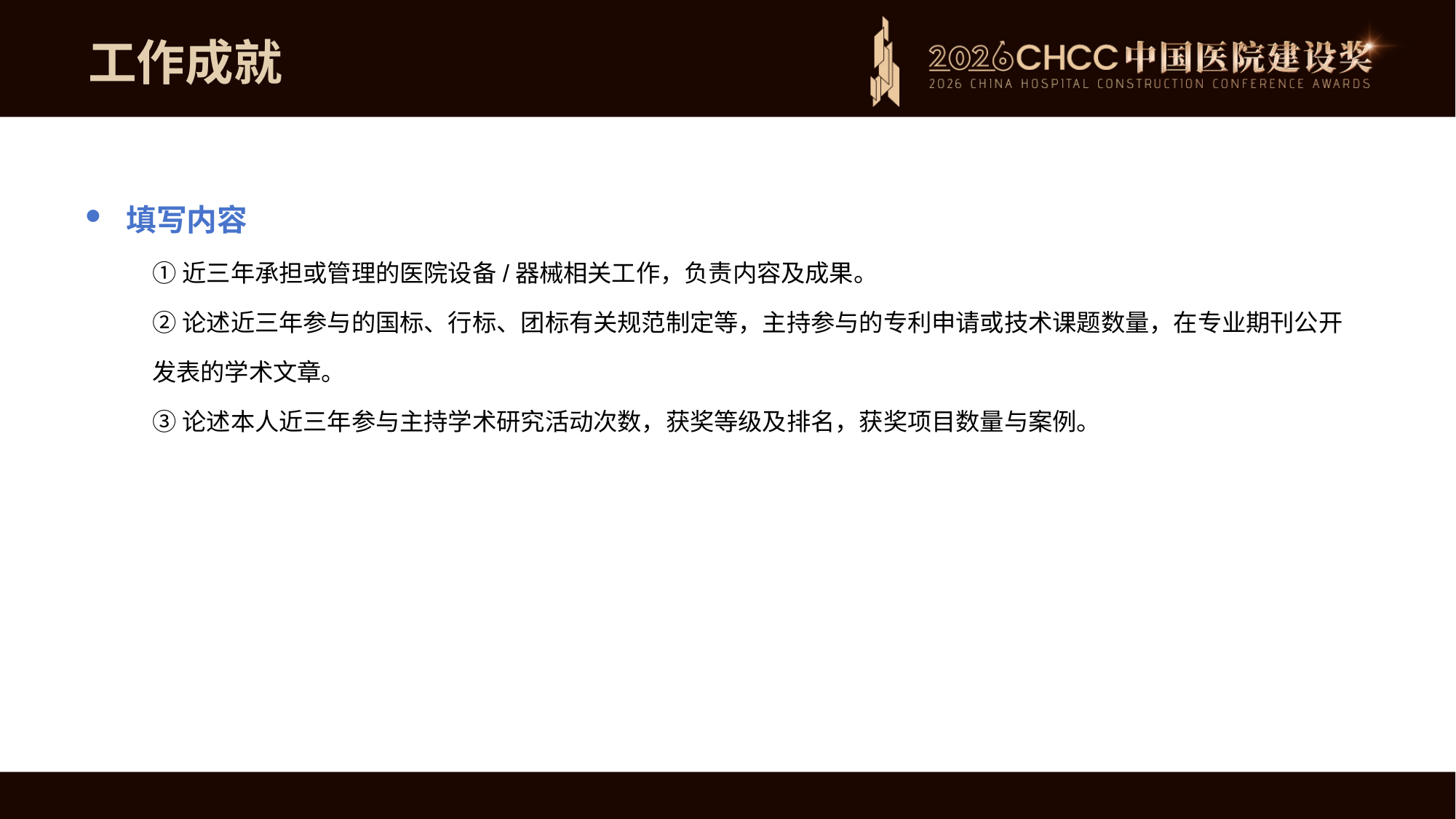

工作成就
填写内容
①近三年承担或管理的医院设备/器械相关工作，负责内容及成果。
②论述近三年参与的国标、行标、团标有关规范制定等，主持参与的专利申请或技术课题数量，在专业期刊公开发表的学术文章。
③论述本人近三年参与主持学术研究活动次数，获奖等级及排名，获奖项目数量与案例。